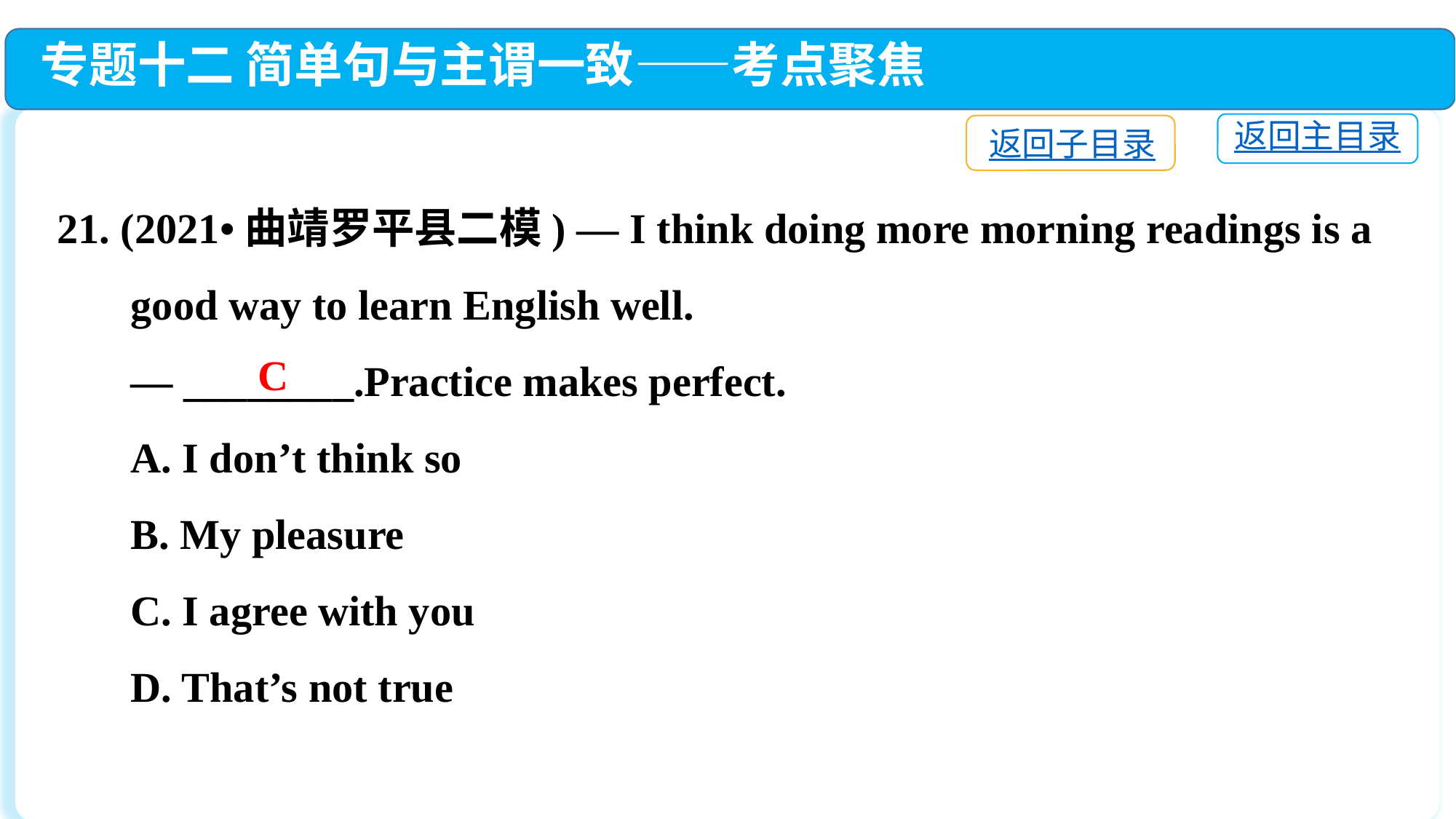

专题十二 简单句与主谓一致——考点聚焦

返回主目录

返回子目录
21. (2021•曲靖罗平县二模) — I think doing more morning readings is a
       good way to learn English well.
       — ________.Practice makes perfect.
       A. I don’t think so
       B. My pleasure
       C. I agree with you
       D. That’s not true
C